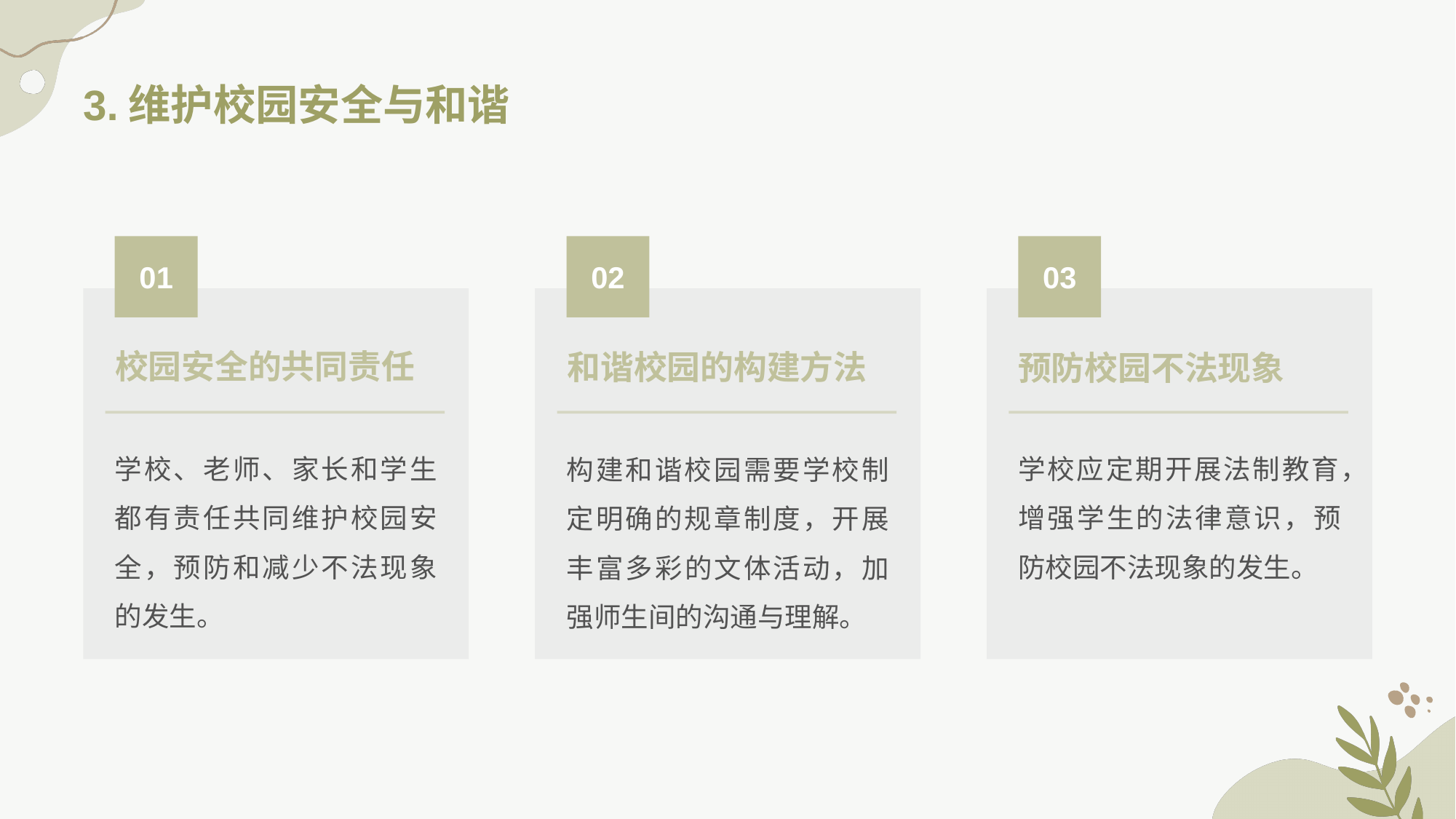

3.维护校园安全与和谐
01
02
03

校园安全的共同责任
和谐校园的构建方法
预防校园不法现象
学校、老师、家长和学生都有责任共同维护校园安全，预防和减少不法现象的发生。
学校应定期开展法制教育，增强学生的法律意识，预防校园不法现象的发生。
构建和谐校园需要学校制定明确的规章制度，开展丰富多彩的文体活动，加强师生间的沟通与理解。